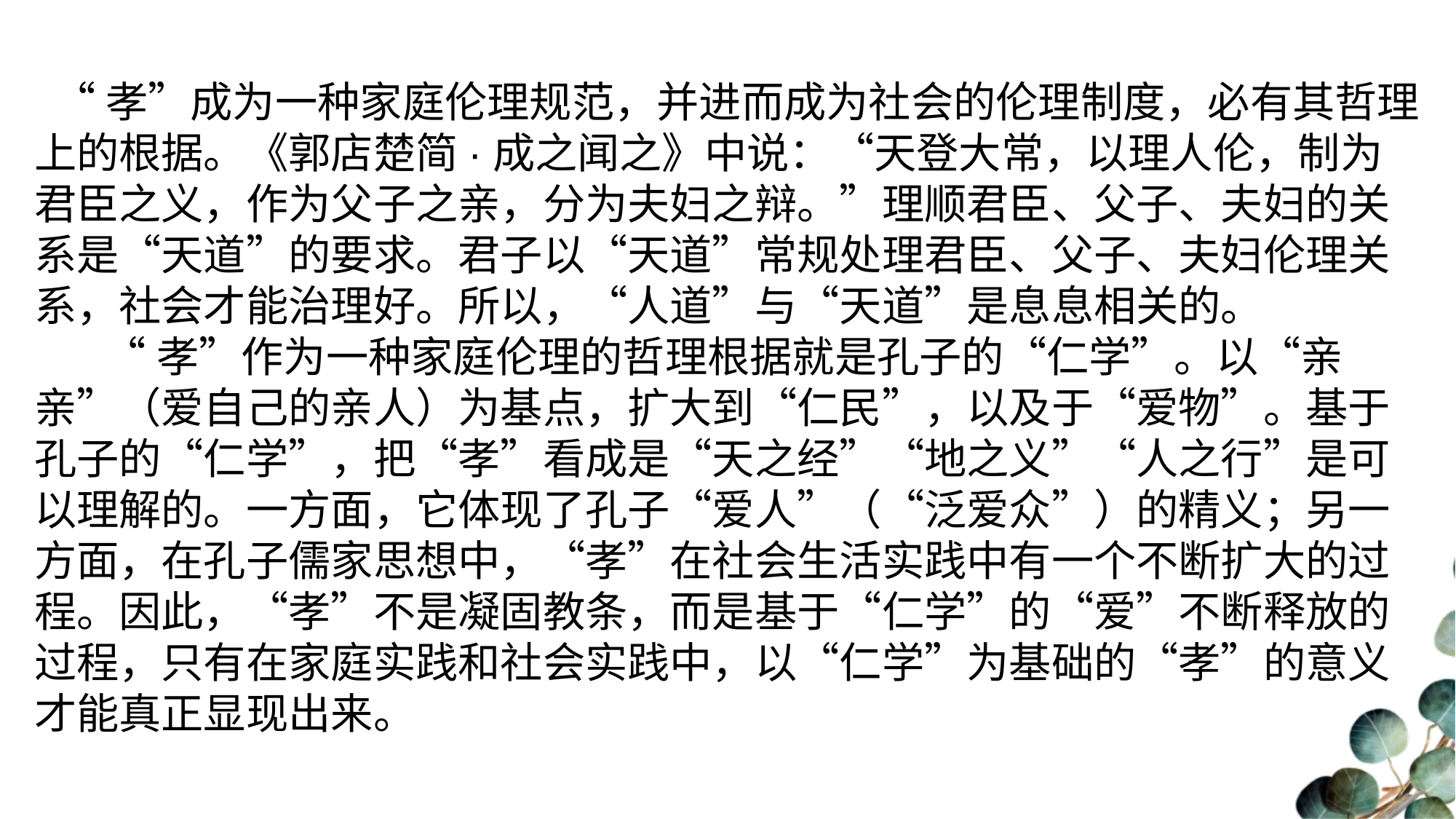

“孝”成为一种家庭伦理规范，并进而成为社会的伦理制度，必有其哲理上的根据。《郭店楚简·成之闻之》中说：“天登大常，以理人伦，制为君臣之义，作为父子之亲，分为夫妇之辩。”理顺君臣、父子、夫妇的关系是“天道”的要求。君子以“天道”常规处理君臣、父子、夫妇伦理关系，社会才能治理好。所以，“人道”与“天道”是息息相关的。    “孝”作为一种家庭伦理的哲理根据就是孔子的“仁学”。以“亲亲”（爱自己的亲人）为基点，扩大到“仁民”，以及于“爱物”。基于孔子的“仁学”，把“孝”看成是“天之经”“地之义”“人之行”是可以理解的。一方面，它体现了孔子“爱人”（“泛爱众”）的精义；另一方面，在孔子儒家思想中，“孝”在社会生活实践中有一个不断扩大的过程。因此，“孝”不是凝固教条，而是基于“仁学”的“爱”不断释放的过程，只有在家庭实践和社会实践中，以“仁学”为基础的“孝”的意义才能真正显现出来。